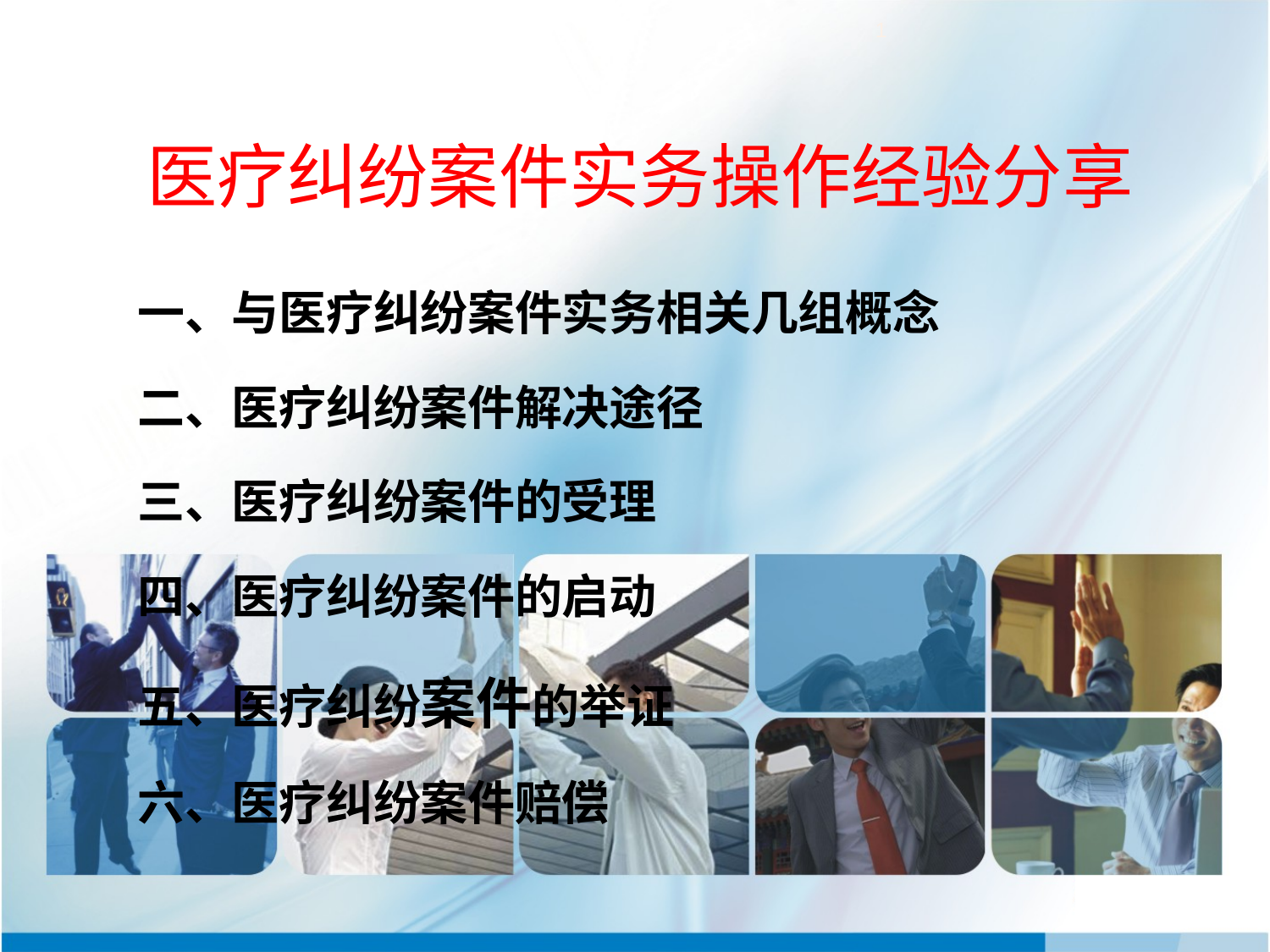

1
# 医疗纠纷案件实务操作经验分享
一、与医疗纠纷案件实务相关几组概念
二、医疗纠纷案件解决途径
三、医疗纠纷案件的受理
四、医疗纠纷案件的启动
五、医疗纠纷案件的举证
六、医疗纠纷案件赔偿